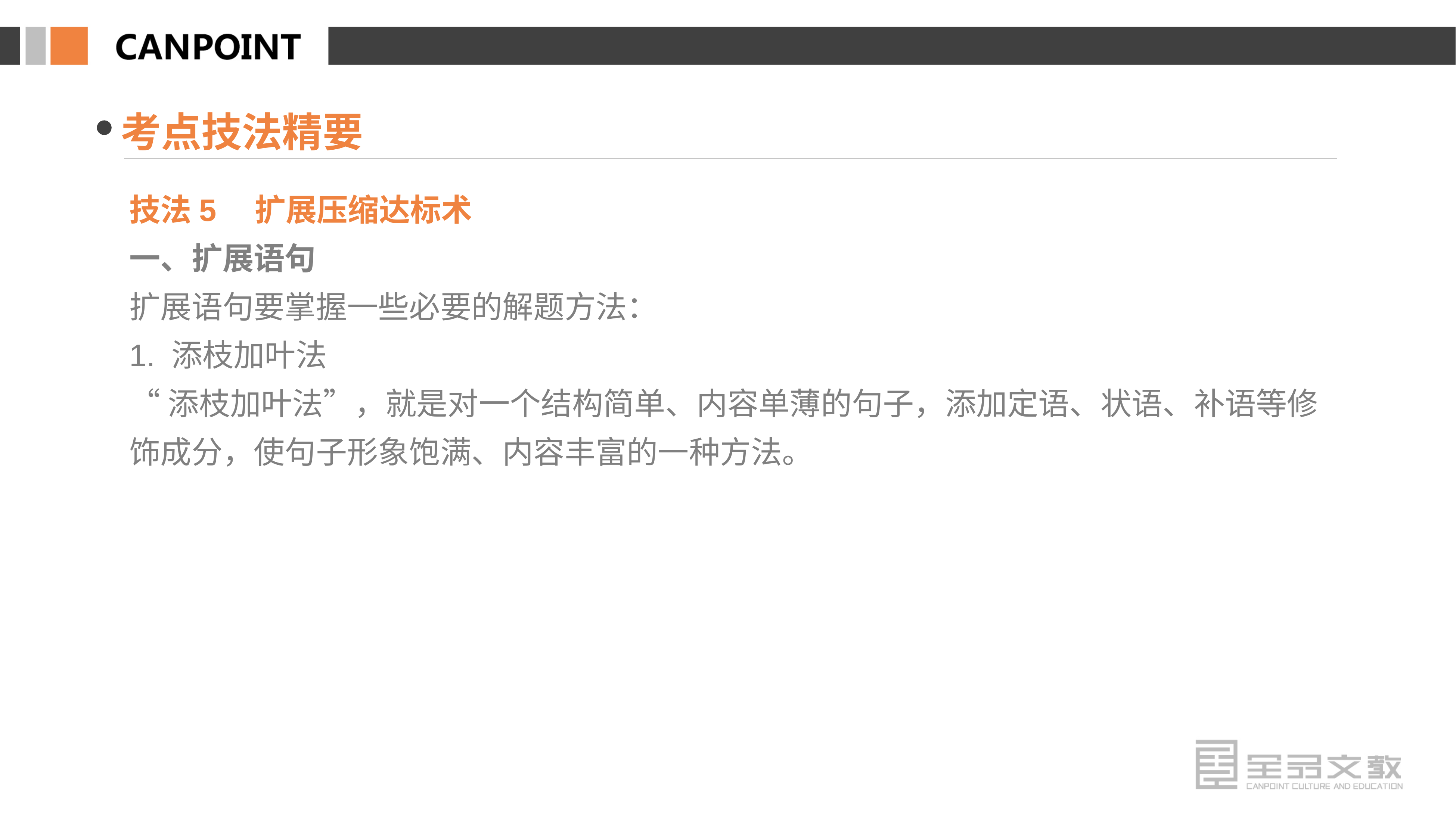

考点技法精要

技法5　扩展压缩达标术
一、扩展语句
扩展语句要掌握一些必要的解题方法：
1. 添枝加叶法
“添枝加叶法”，就是对一个结构简单、内容单薄的句子，添加定语、状语、补语等修饰成分，使句子形象饱满、内容丰富的一种方法。